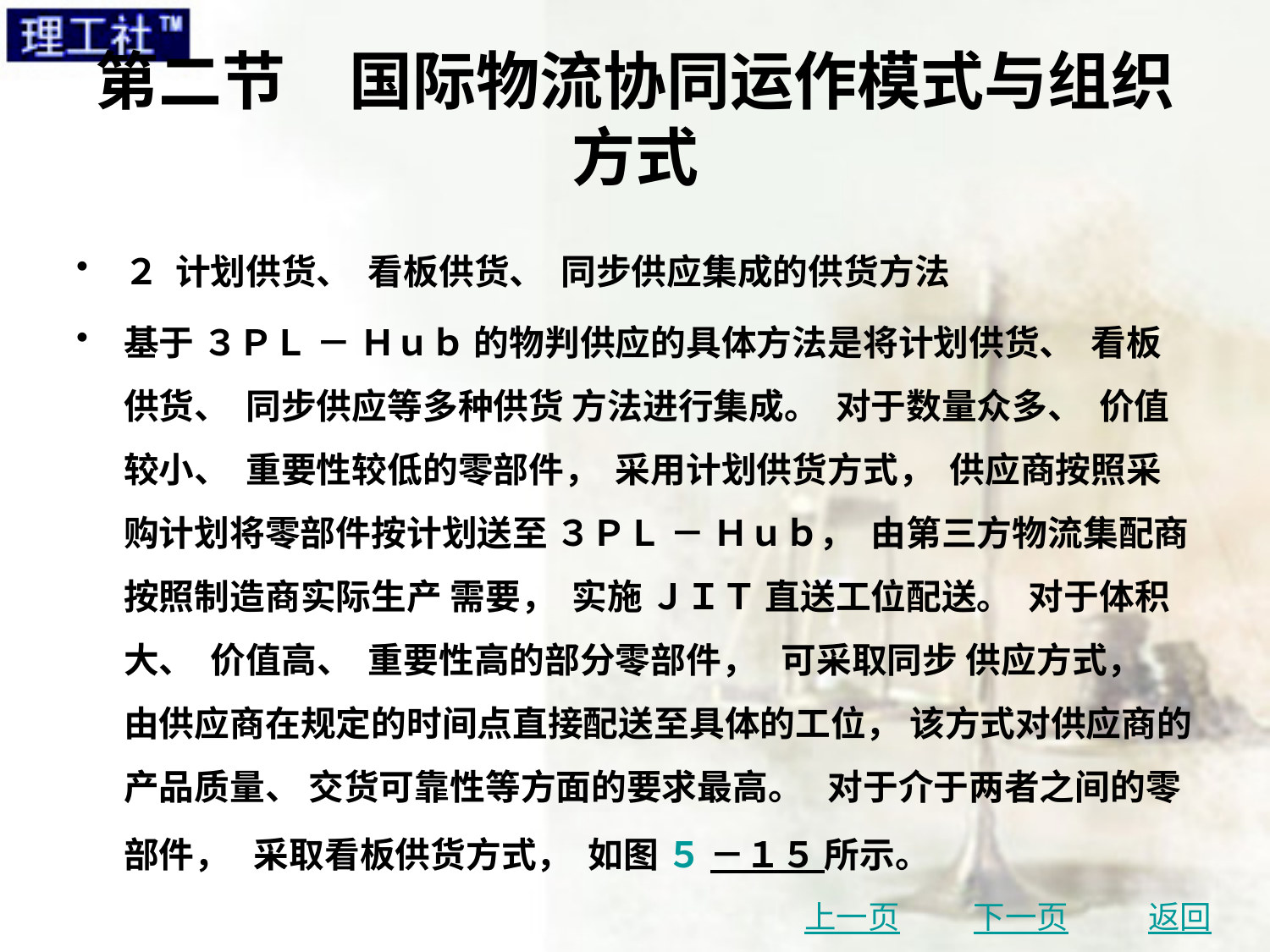

# 第二节　国际物流协同运作模式与组织方式
２  计划供货、  看板供货、  同步供应集成的供货方法
基于 ３ＰＬ － Ｈｕｂ 的物判供应的具体方法是将计划供货、  看板供货、  同步供应等多种供货 方法进行集成。  对于数量众多、  价值较小、  重要性较低的零部件，  采用计划供货方式，  供应商按照采购计划将零部件按计划送至 ３ＰＬ － Ｈｕｂ，  由第三方物流集配商按照制造商实际生产 需要，  实施 ＪＩＴ 直送工位配送。  对于体积大、  价值高、  重要性高的部分零部件，   可采取同步 供应方式，  由供应商在规定的时间点直接配送至具体的工位， 该方式对供应商的产品质量、 交货可靠性等方面的要求最高。   对于介于两者之间的零部件，   采取看板供货方式，  如图 ５ －１５ 所示。

上一页
下一页
返回